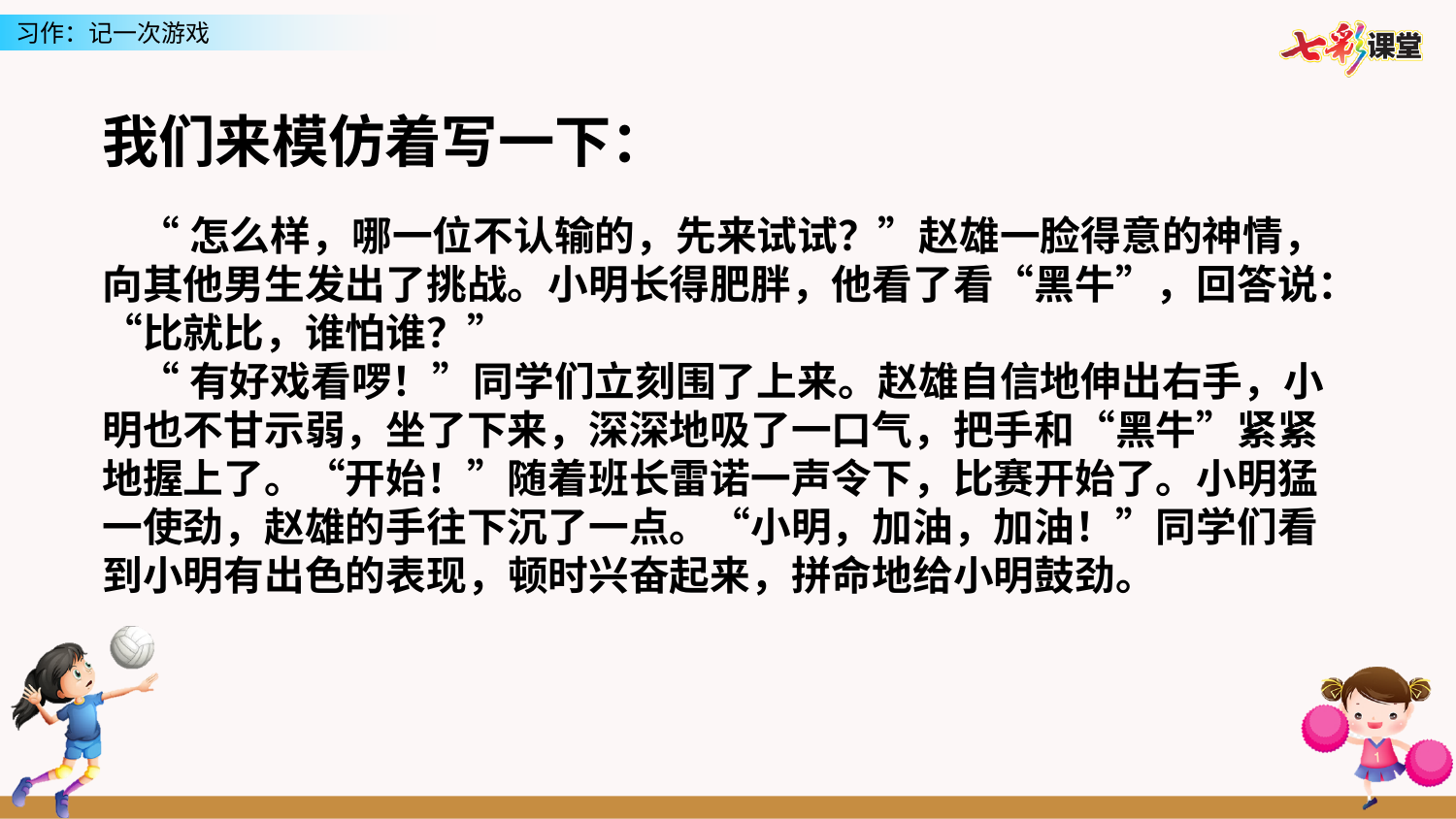

我们来模仿着写一下：
    “怎么样，哪一位不认输的，先来试试？”赵雄一脸得意的神情，向其他男生发出了挑战。小明长得肥胖，他看了看“黑牛”，回答说：“比就比，谁怕谁？”
    “有好戏看啰！”同学们立刻围了上来。赵雄自信地伸出右手，小明也不甘示弱，坐了下来，深深地吸了一口气，把手和“黑牛”紧紧地握上了。“开始！”随着班长雷诺一声令下，比赛开始了。小明猛一使劲，赵雄的手往下沉了一点。“小明，加油，加油！”同学们看到小明有出色的表现，顿时兴奋起来，拼命地给小明鼓劲。